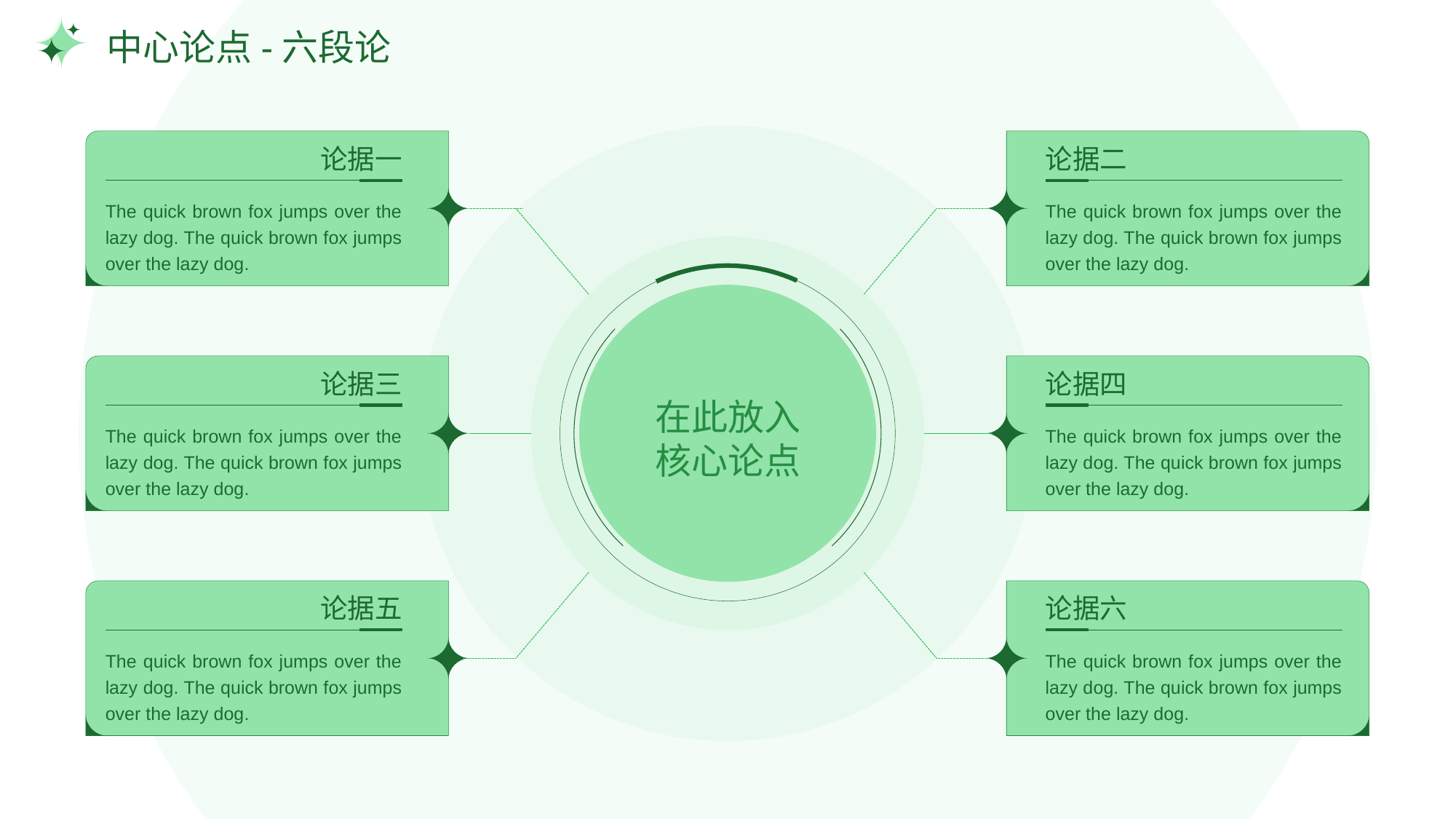

# 中心论点-六段论

论据一
论据二
The quick brown fox jumps over the lazy dog. The quick brown fox jumps over the lazy dog.
The quick brown fox jumps over the lazy dog. The quick brown fox jumps over the lazy dog.

在此放入
核心论点

论据三
论据四
The quick brown fox jumps over the lazy dog. The quick brown fox jumps over the lazy dog.
The quick brown fox jumps over the lazy dog. The quick brown fox jumps over the lazy dog.

论据五
论据六
The quick brown fox jumps over the lazy dog. The quick brown fox jumps over the lazy dog.
The quick brown fox jumps over the lazy dog. The quick brown fox jumps over the lazy dog.